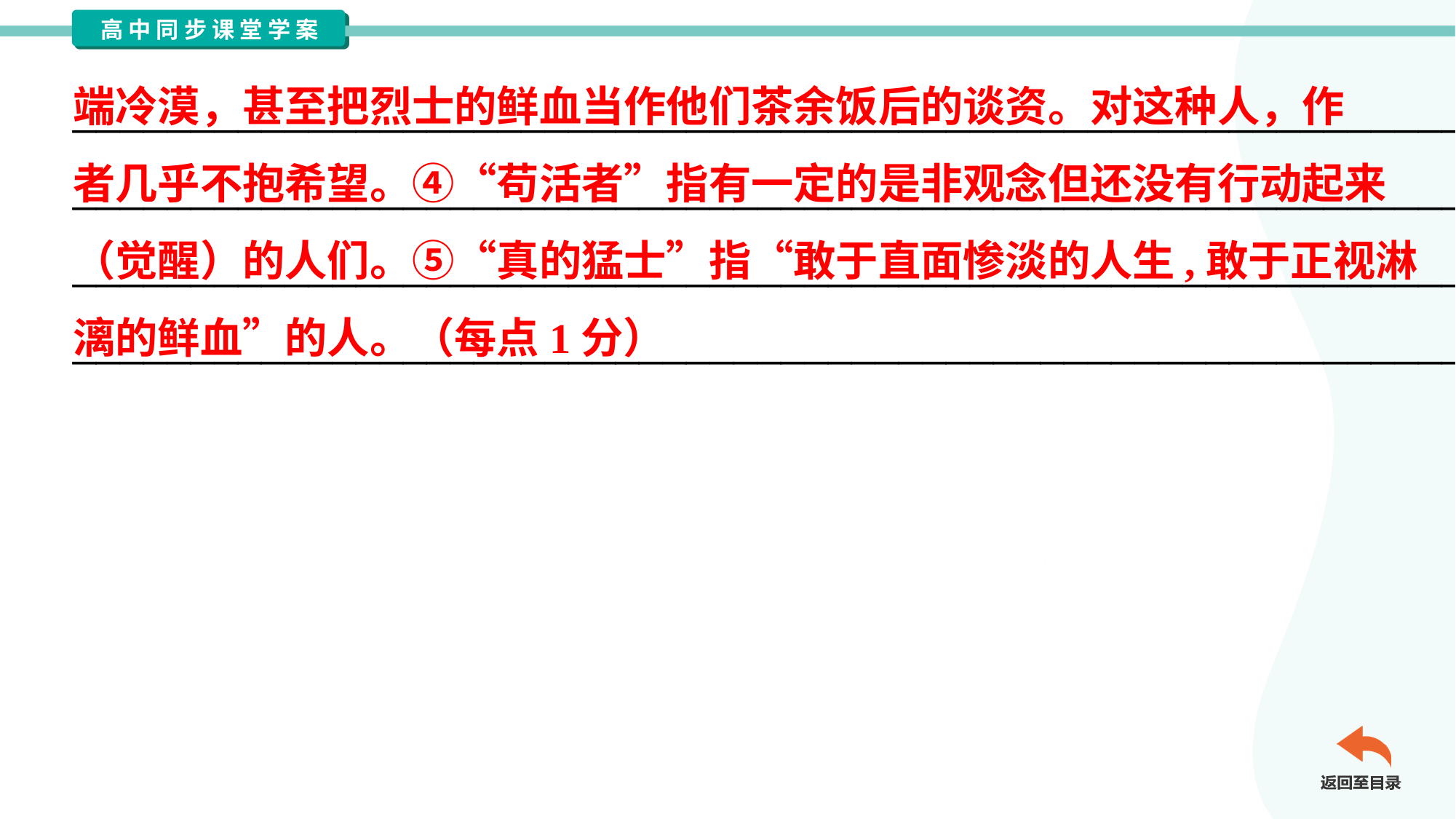

端冷漠，甚至把烈士的鲜血当作他们茶余饭后的谈资。对这种人，作
者几乎不抱希望。④“苟活者”指有一定的是非观念但还没有行动起来
（觉醒）的人们。⑤“真的猛士”指“敢于直面惨淡的人生,敢于正视淋
漓的鲜血”的人。（每点1分）
_____________________________________________________________
_____________________________________________________________
_____________________________________________________________
_____________________________________________________________